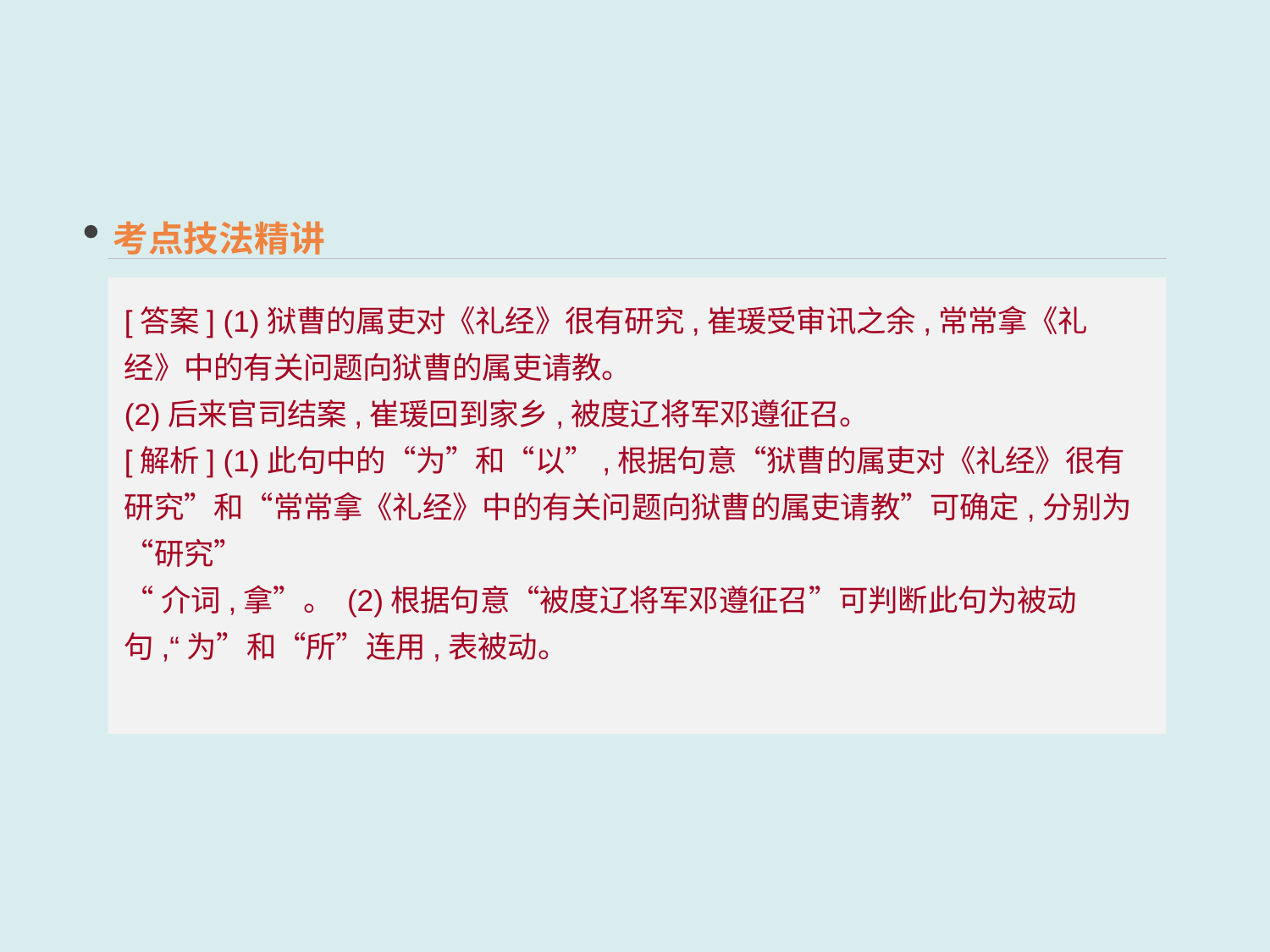

考点技法精讲

[答案] (1)狱曹的属吏对《礼经》很有研究,崔瑗受审讯之余,常常拿《礼经》中的有关问题向狱曹的属吏请教。
(2)后来官司结案,崔瑗回到家乡,被度辽将军邓遵征召。
[解析] (1)此句中的“为”和“以”,根据句意“狱曹的属吏对《礼经》很有研究”和“常常拿《礼经》中的有关问题向狱曹的属吏请教”可确定,分别为“研究”
“介词,拿”。 (2)根据句意“被度辽将军邓遵征召”可判断此句为被动句,“为”和“所”连用,表被动。